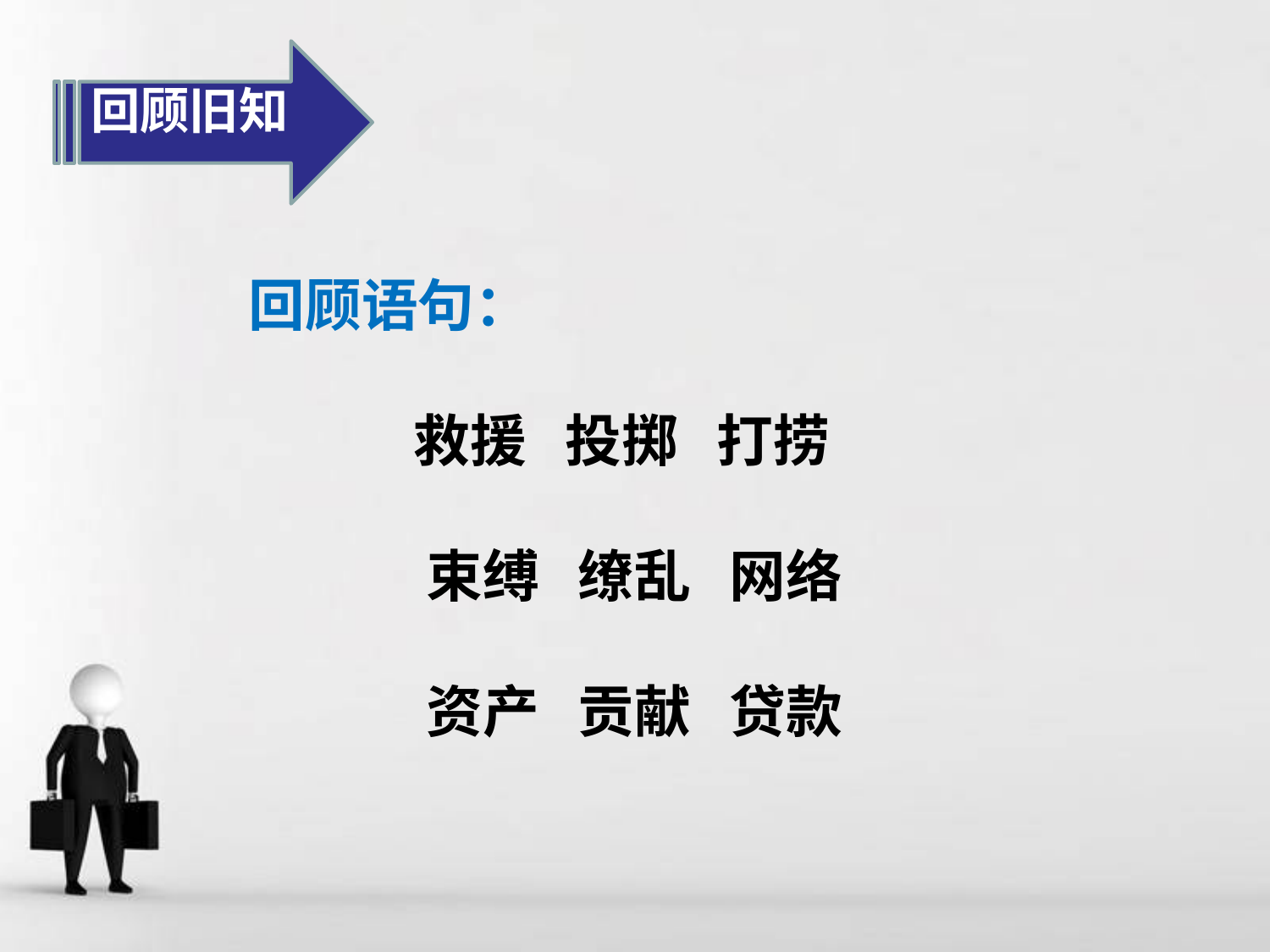

回顾旧知
   回顾语句：
救援   投掷   打捞
 束缚   缭乱   网络
 资产   贡献   贷款